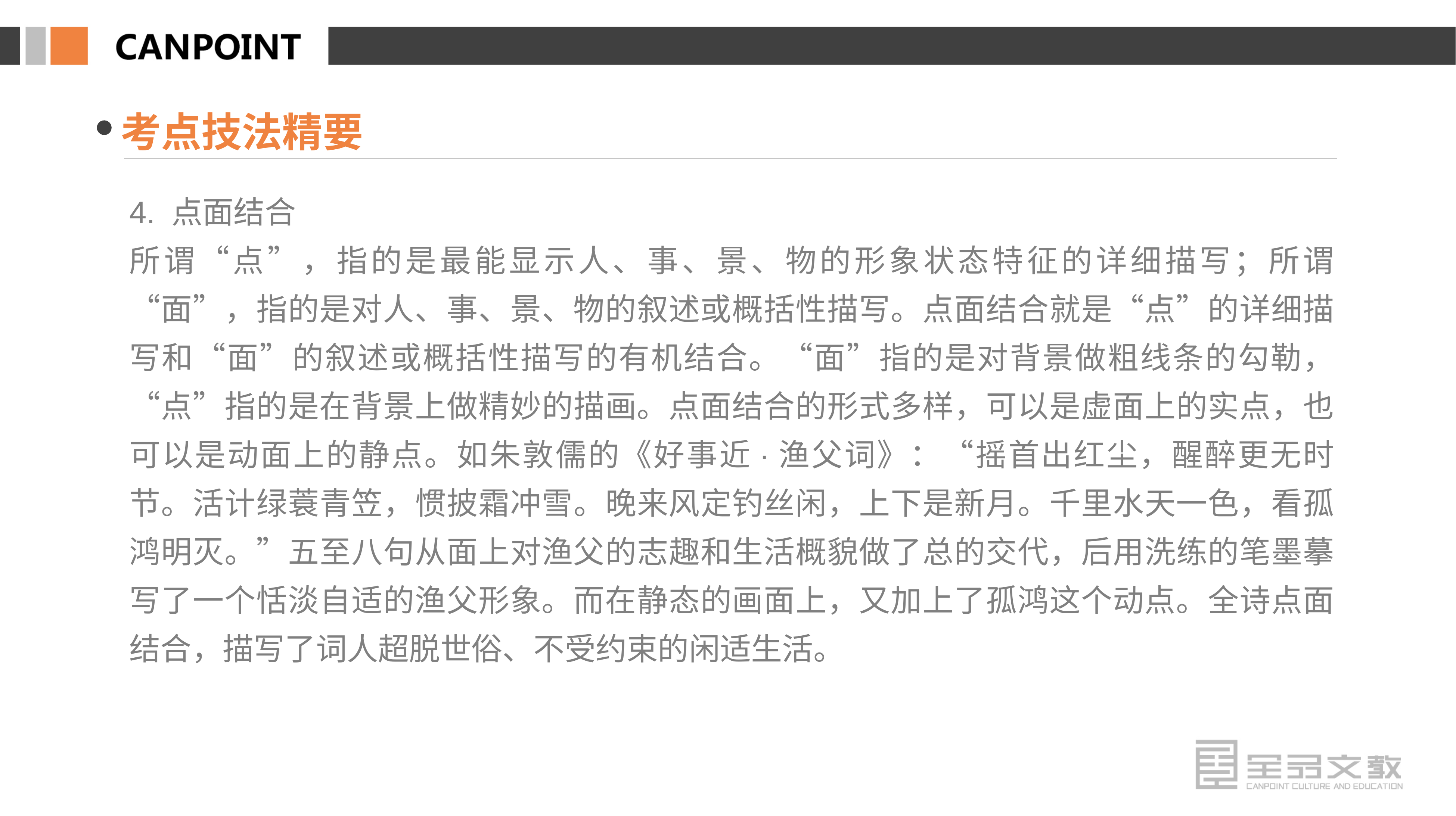

考点技法精要

4. 点面结合
所谓“点”，指的是最能显示人、事、景、物的形象状态特征的详细描写；所谓“面”，指的是对人、事、景、物的叙述或概括性描写。点面结合就是“点”的详细描写和“面”的叙述或概括性描写的有机结合。“面”指的是对背景做粗线条的勾勒，“点”指的是在背景上做精妙的描画。点面结合的形式多样，可以是虚面上的实点，也可以是动面上的静点。如朱敦儒的《好事近·渔父词》：“摇首出红尘，醒醉更无时节。活计绿蓑青笠，惯披霜冲雪。晚来风定钓丝闲，上下是新月。千里水天一色，看孤鸿明灭。”五至八句从面上对渔父的志趣和生活概貌做了总的交代，后用洗练的笔墨摹写了一个恬淡自适的渔父形象。而在静态的画面上，又加上了孤鸿这个动点。全诗点面结合，描写了词人超脱世俗、不受约束的闲适生活。